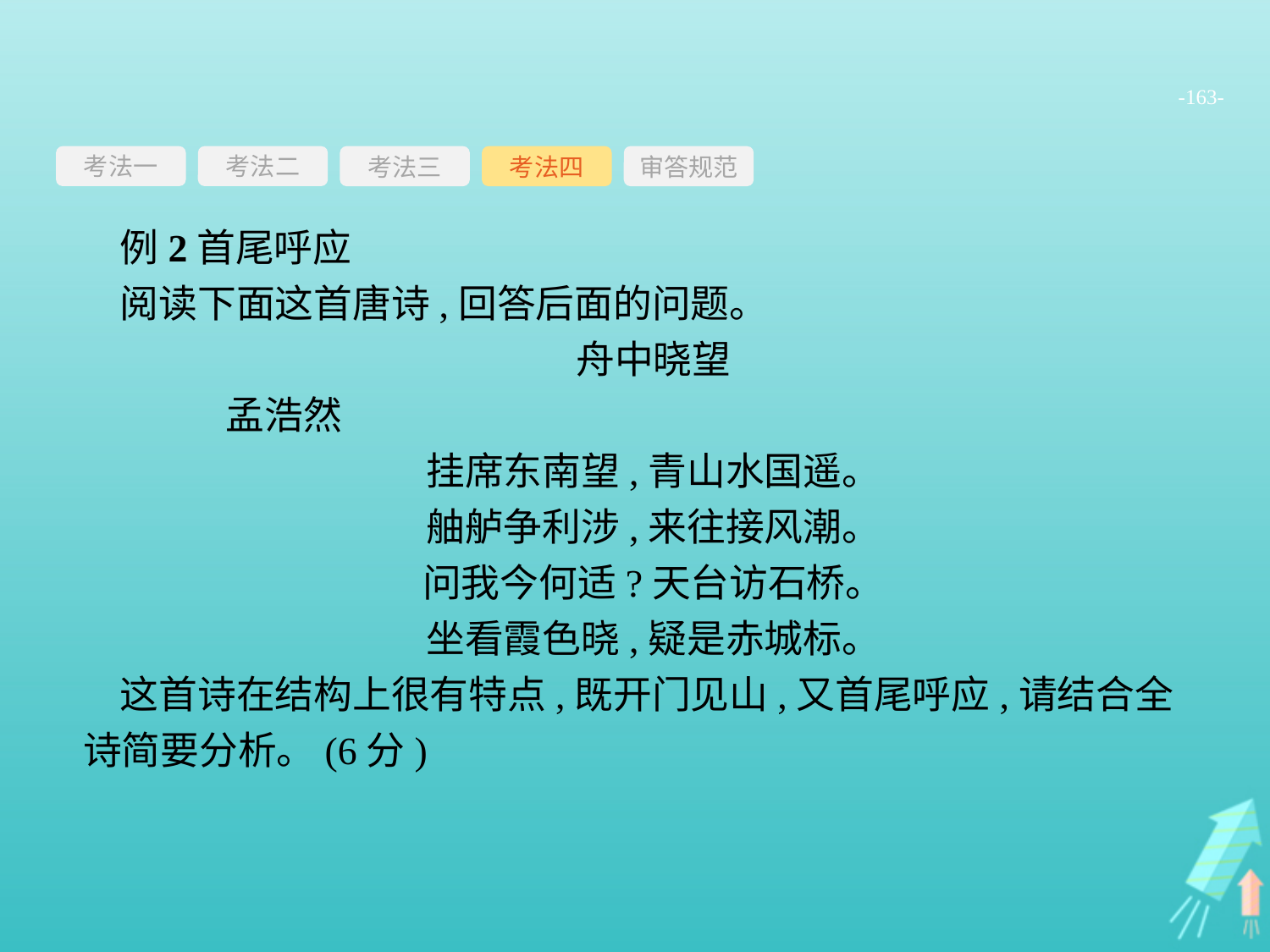

-163-
考法一
考法三
考法四
审答规范
考法二
例2首尾呼应
阅读下面这首唐诗,回答后面的问题。
舟中晓望
	孟浩然
挂席东南望,青山水国遥。
舳舻争利涉,来往接风潮。
问我今何适?天台访石桥。
坐看霞色晓,疑是赤城标。
这首诗在结构上很有特点,既开门见山,又首尾呼应,请结合全诗简要分析。(6分)